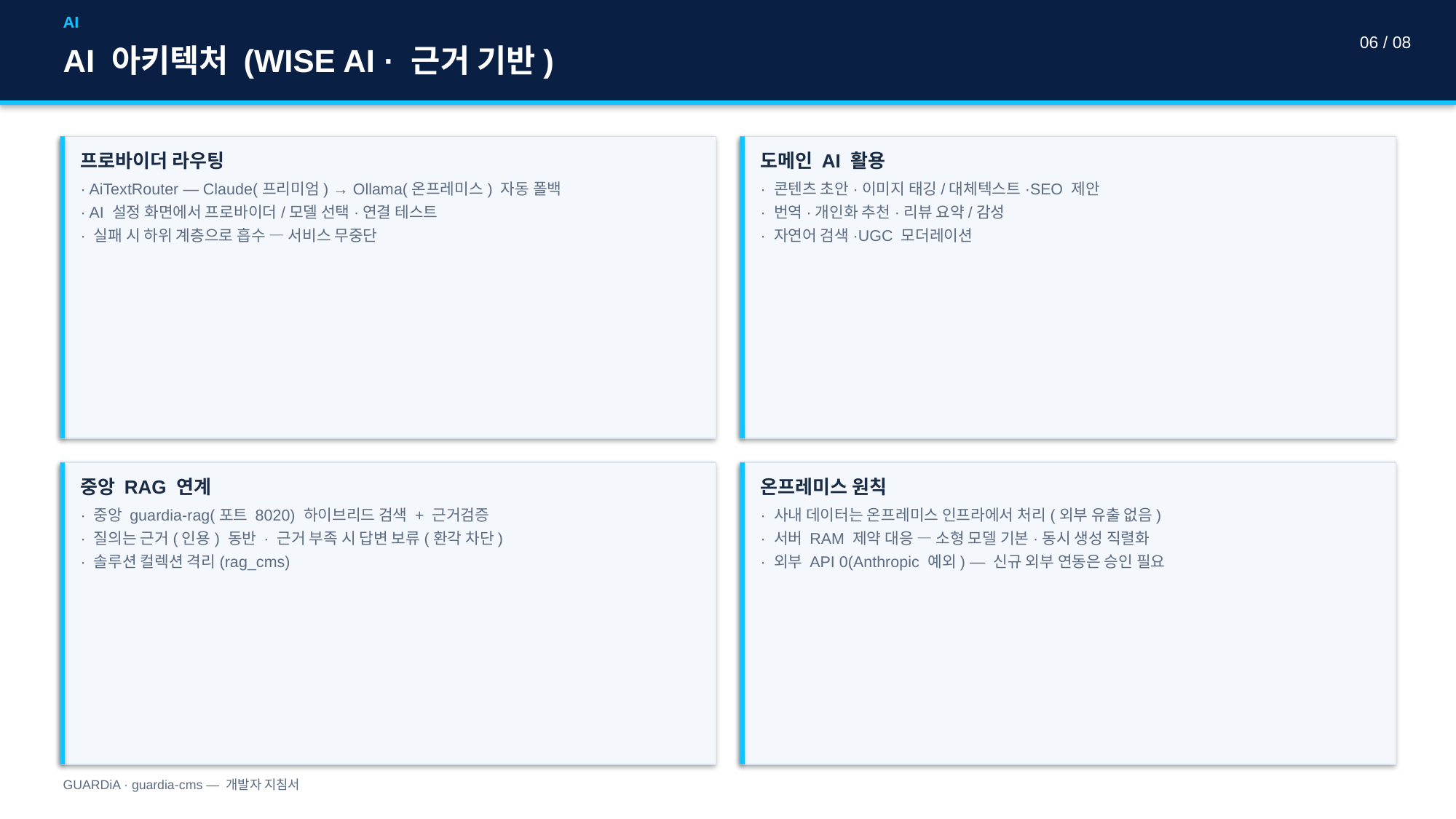

AI
06 / 08
AI 아키텍처 (WISE AI · 근거 기반)

프로바이더 라우팅
· AiTextRouter — Claude(프리미엄) → Ollama(온프레미스) 자동 폴백
· AI 설정 화면에서 프로바이더/모델 선택·연결 테스트
· 실패 시 하위 계층으로 흡수 — 서비스 무중단
도메인 AI 활용
· 콘텐츠 초안·이미지 태깅/대체텍스트·SEO 제안
· 번역·개인화 추천·리뷰 요약/감성
· 자연어 검색·UGC 모더레이션

중앙 RAG 연계
· 중앙 guardia-rag(포트 8020) 하이브리드 검색 + 근거검증
· 질의는 근거(인용) 동반 · 근거 부족 시 답변 보류(환각 차단)
· 솔루션 컬렉션 격리(rag_cms)
온프레미스 원칙
· 사내 데이터는 온프레미스 인프라에서 처리(외부 유출 없음)
· 서버 RAM 제약 대응 — 소형 모델 기본·동시 생성 직렬화
· 외부 API 0(Anthropic 예외) — 신규 외부 연동은 승인 필요
GUARDiA · guardia-cms — 개발자 지침서